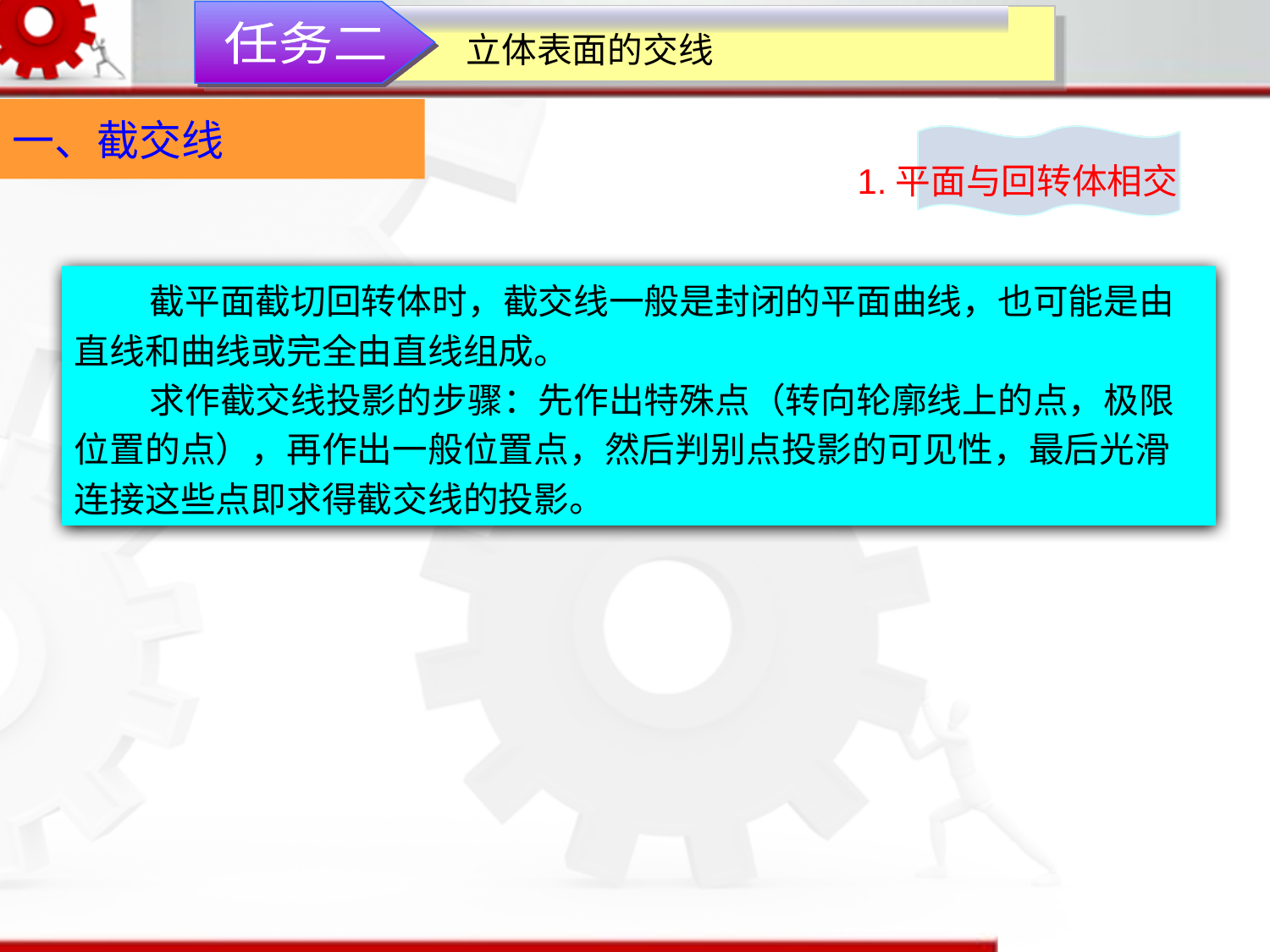

任务二
立体表面的交线
一、截交线

1.平面与回转体相交
截平面截切回转体时，截交线一般是封闭的平面曲线，也可能是由直线和曲线或完全由直线组成。
求作截交线投影的步骤：先作出特殊点（转向轮廓线上的点，极限位置的点），再作出一般位置点，然后判别点投影的可见性，最后光滑连接这些点即求得截交线的投影。